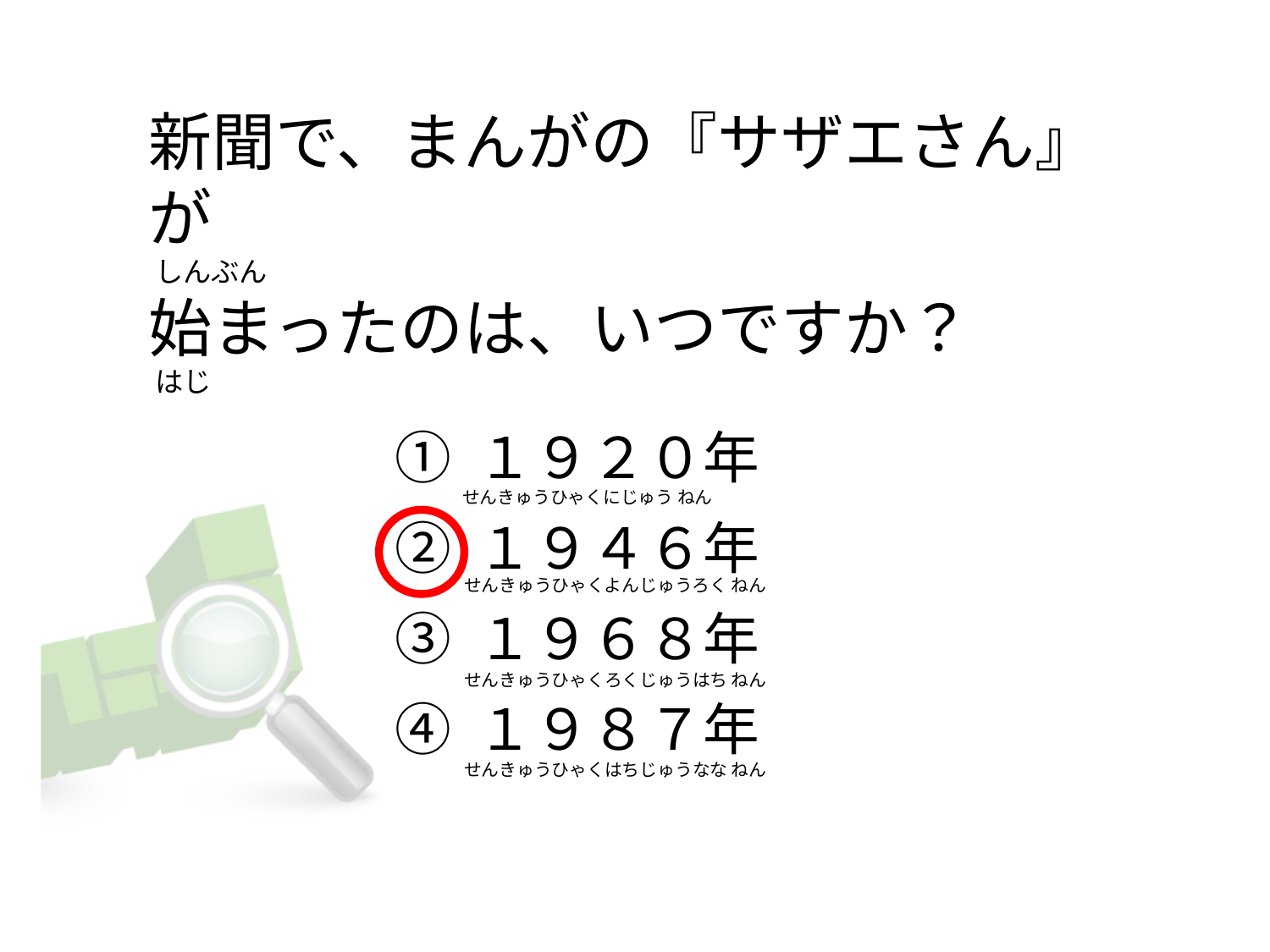

# 新聞で、まんがの『サザエさん』が  しんぶん 始まったのは、いつですか？      はじ
① １９２０年
② １９４６年
③ １９６８年
④ １９８７年
せんきゅうひゃくにじゅう ねん

せんきゅうひゃくよんじゅうろく ねん
せんきゅうひゃくろくじゅうはち ねん
せんきゅうひゃくはちじゅうなな ねん